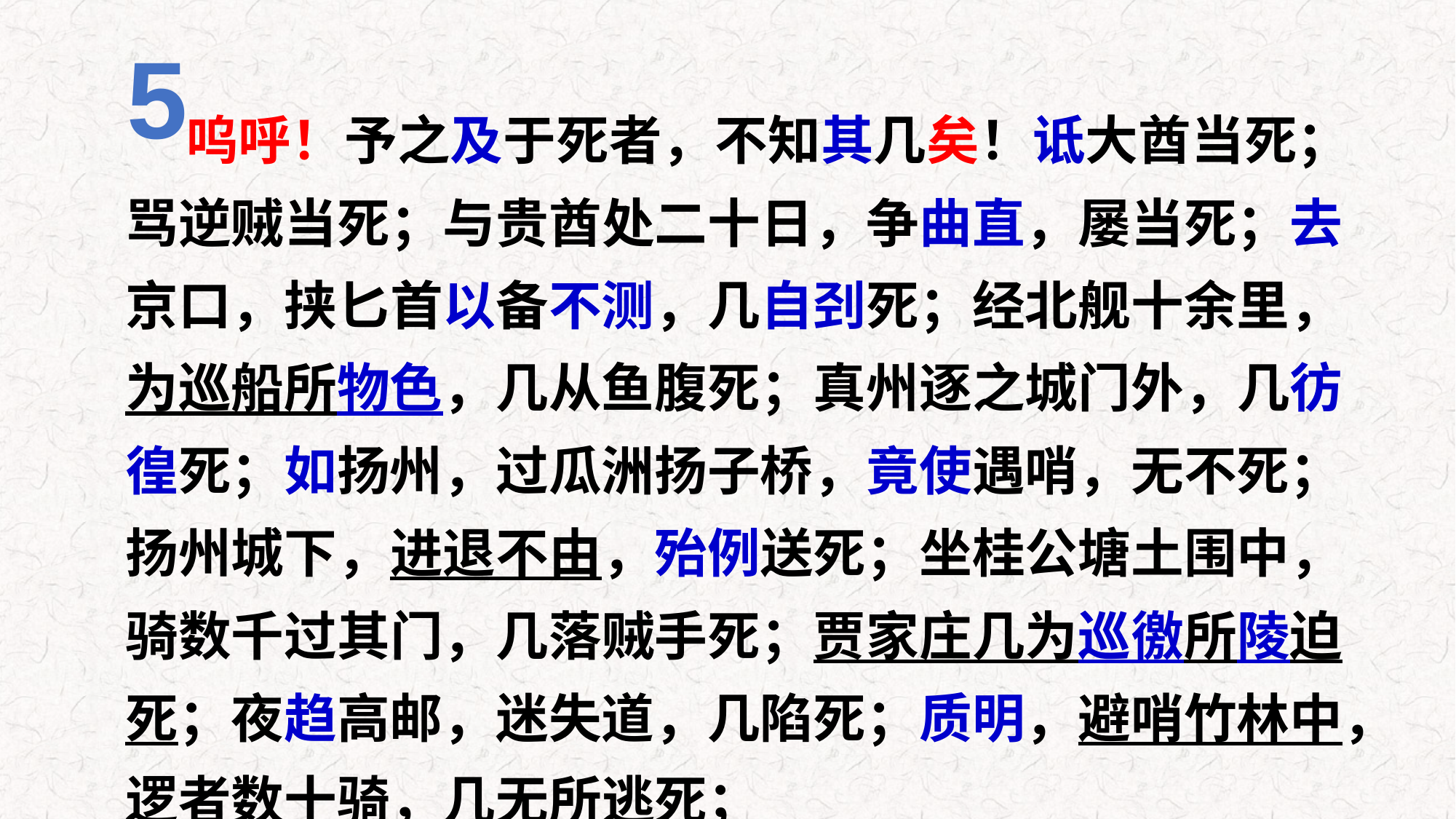

5
    呜呼！予之及于死者，不知其几矣！诋大酋当死；骂逆贼当死；与贵酋处二十日，争曲直，屡当死；去京口，挟匕首以备不测，几自刭死；经北舰十余里，为巡船所物色，几从鱼腹死；真州逐之城门外，几彷徨死；如扬州，过瓜洲扬子桥，竟使遇哨，无不死；扬州城下，进退不由，殆例送死；坐桂公塘土围中，骑数千过其门，几落贼手死；贾家庄几为巡徼所陵迫死；夜趋高邮，迷失道，几陷死；质明，避哨竹林中，逻者数十骑，几无所逃死；